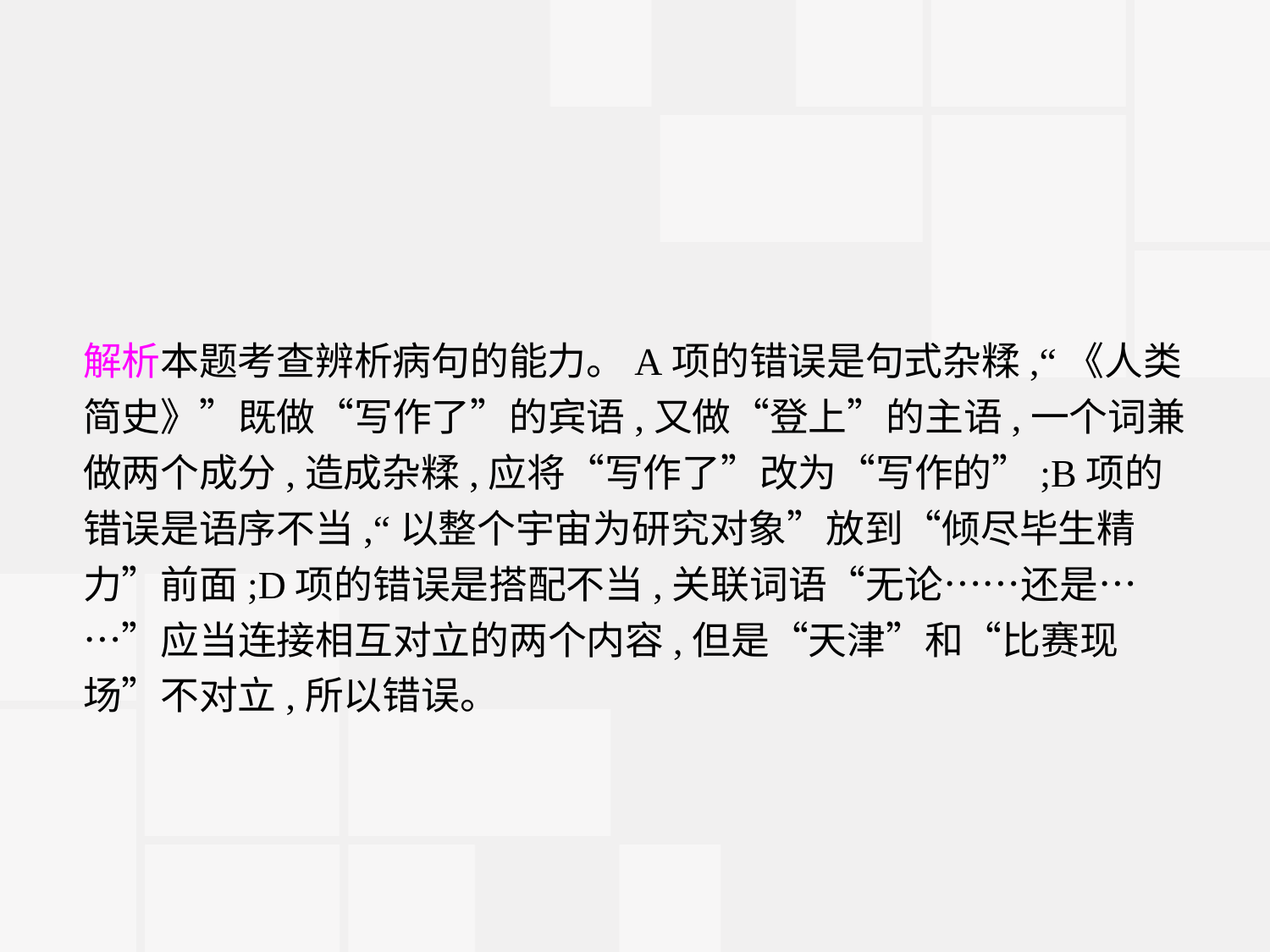

解析本题考查辨析病句的能力。A项的错误是句式杂糅,“《人类简史》”既做“写作了”的宾语,又做“登上”的主语,一个词兼做两个成分,造成杂糅,应将“写作了”改为“写作的”;B项的错误是语序不当,“以整个宇宙为研究对象”放到“倾尽毕生精力”前面;D项的错误是搭配不当,关联词语“无论……还是……”应当连接相互对立的两个内容,但是“天津”和“比赛现场”不对立,所以错误。